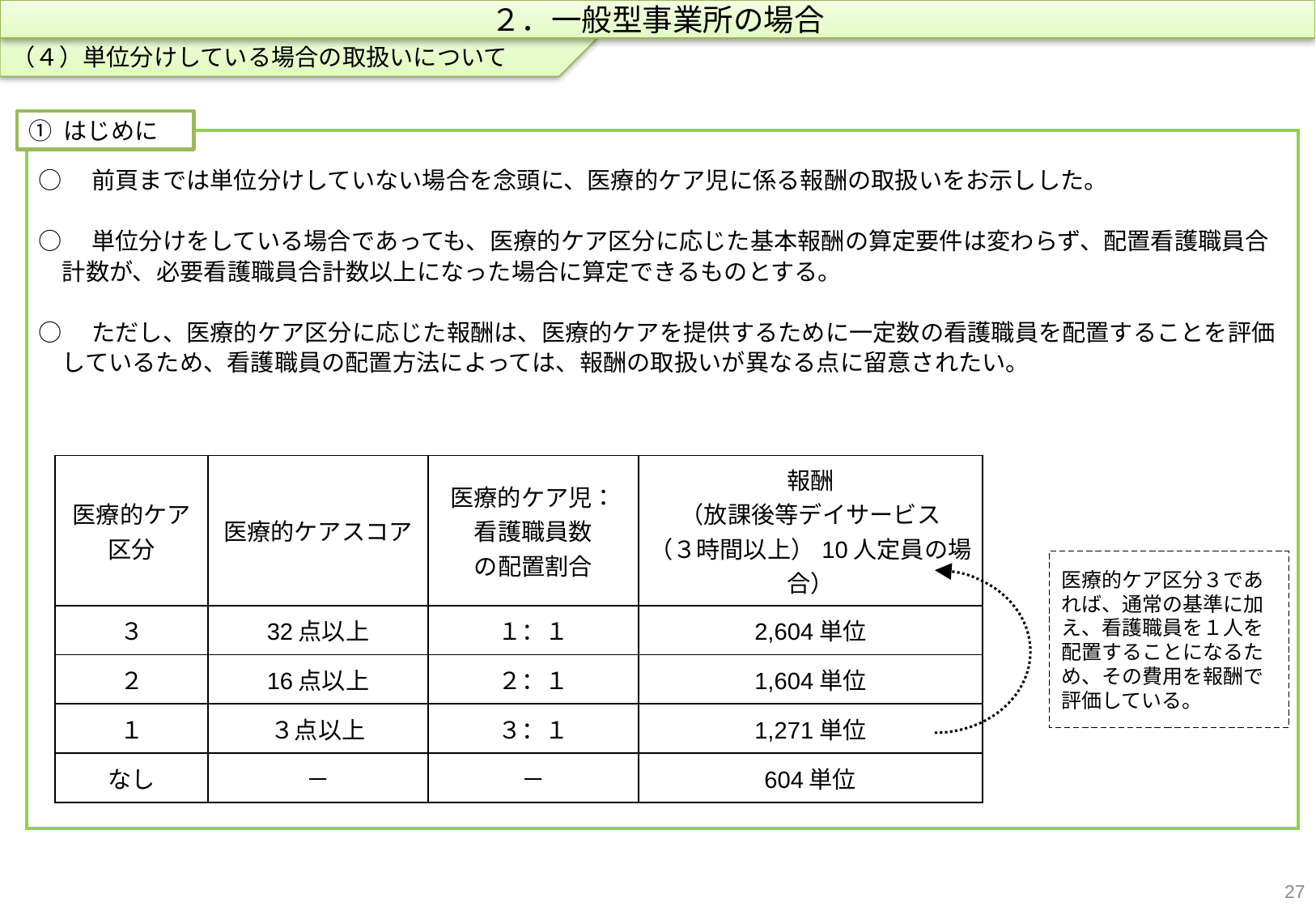

（４）単位分けしている場合の取扱いについて
２．一般型事業所の場合
① はじめに
○　前頁までは単位分けしていない場合を念頭に、医療的ケア児に係る報酬の取扱いをお示しした。

○　単位分けをしている場合であっても、医療的ケア区分に応じた基本報酬の算定要件は変わらず、配置看護職員合計数が、必要看護職員合計数以上になった場合に算定できるものとする。

○　ただし、医療的ケア区分に応じた報酬は、医療的ケアを提供するために一定数の看護職員を配置することを評価しているため、看護職員の配置方法によっては、報酬の取扱いが異なる点に留意されたい。
| 医療的ケア 区分 | 医療的ケアスコア | 医療的ケア児： 看護職員数 の配置割合 | 報酬 （放課後等デイサービス （３時間以上）10人定員の場合） |
| --- | --- | --- | --- |
| ３ | 32点以上 | １：１ | 2,604単位 |
| ２ | 16点以上 | ２：１ | 1,604単位 |
| １ | ３点以上 | ３：１ | 1,271単位 |
| なし | － | － | 604単位 |
医療的ケア区分３であれば、通常の基準に加え、看護職員を１人を配置することになるため、その費用を報酬で評価している。

27